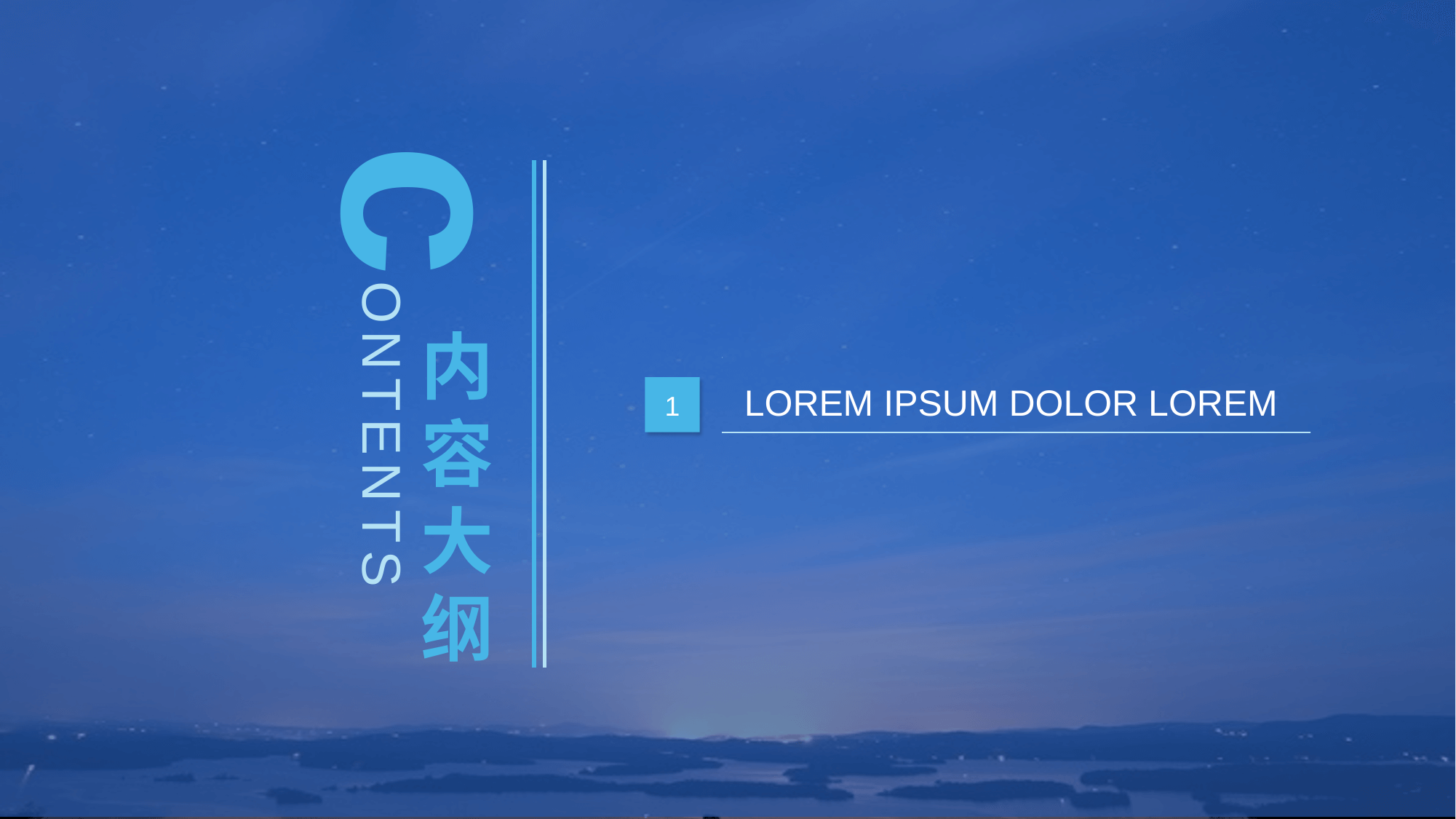

c
ONTENTS
内容大纲
LOREM IPSUM DOLOR LOREM
1